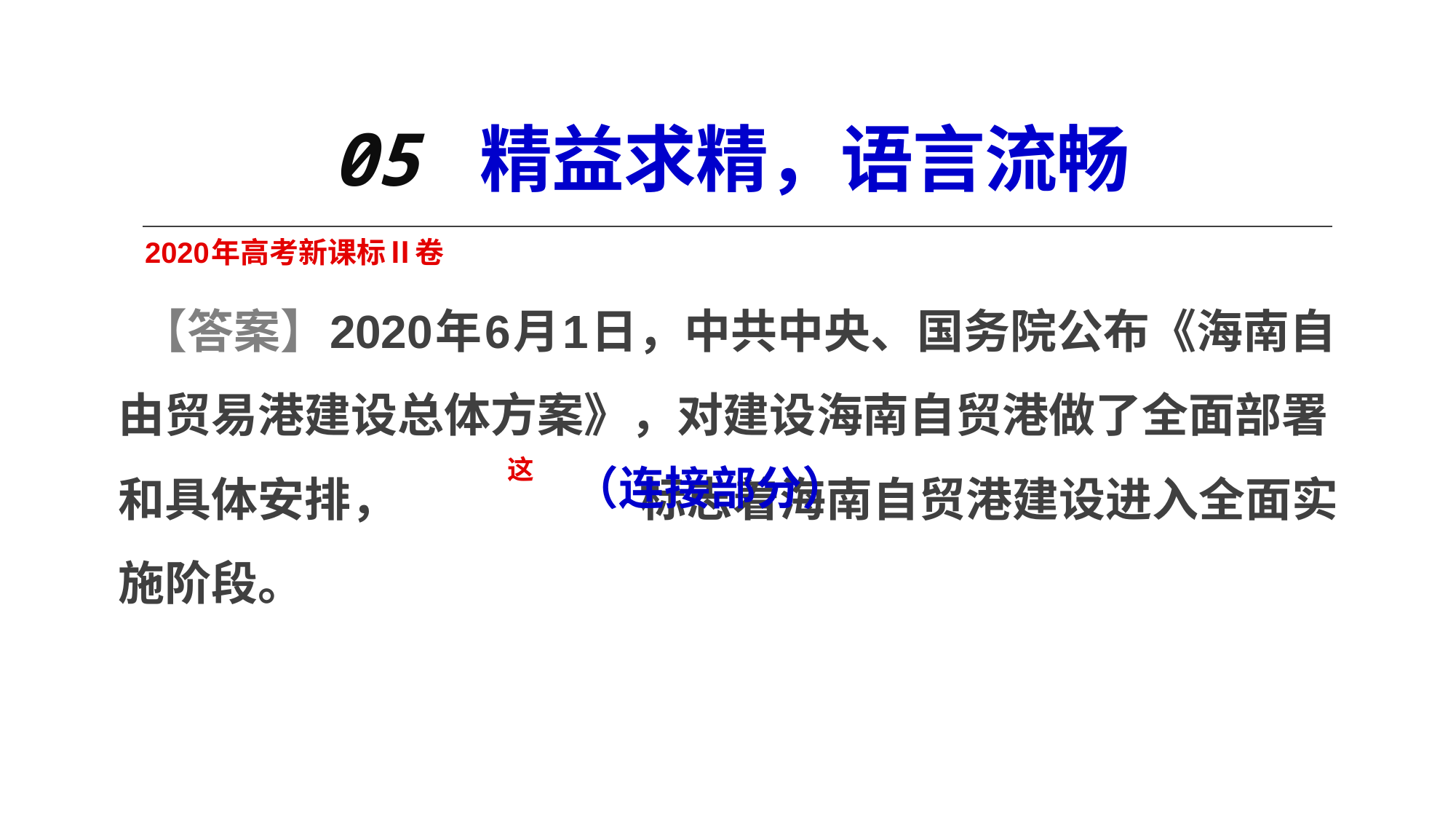

# 05 精益求精，语言流畅
         2020年高考新课标Ⅱ卷
      【答案】2020年6月1日，中共中央、国务院公布《海南自由贸易港建设总体方案》，对建设海南自贸港做了全面部署和具体安排，                       标志着海南自贸港建设进入全面实施阶段。

这
（连接部分）